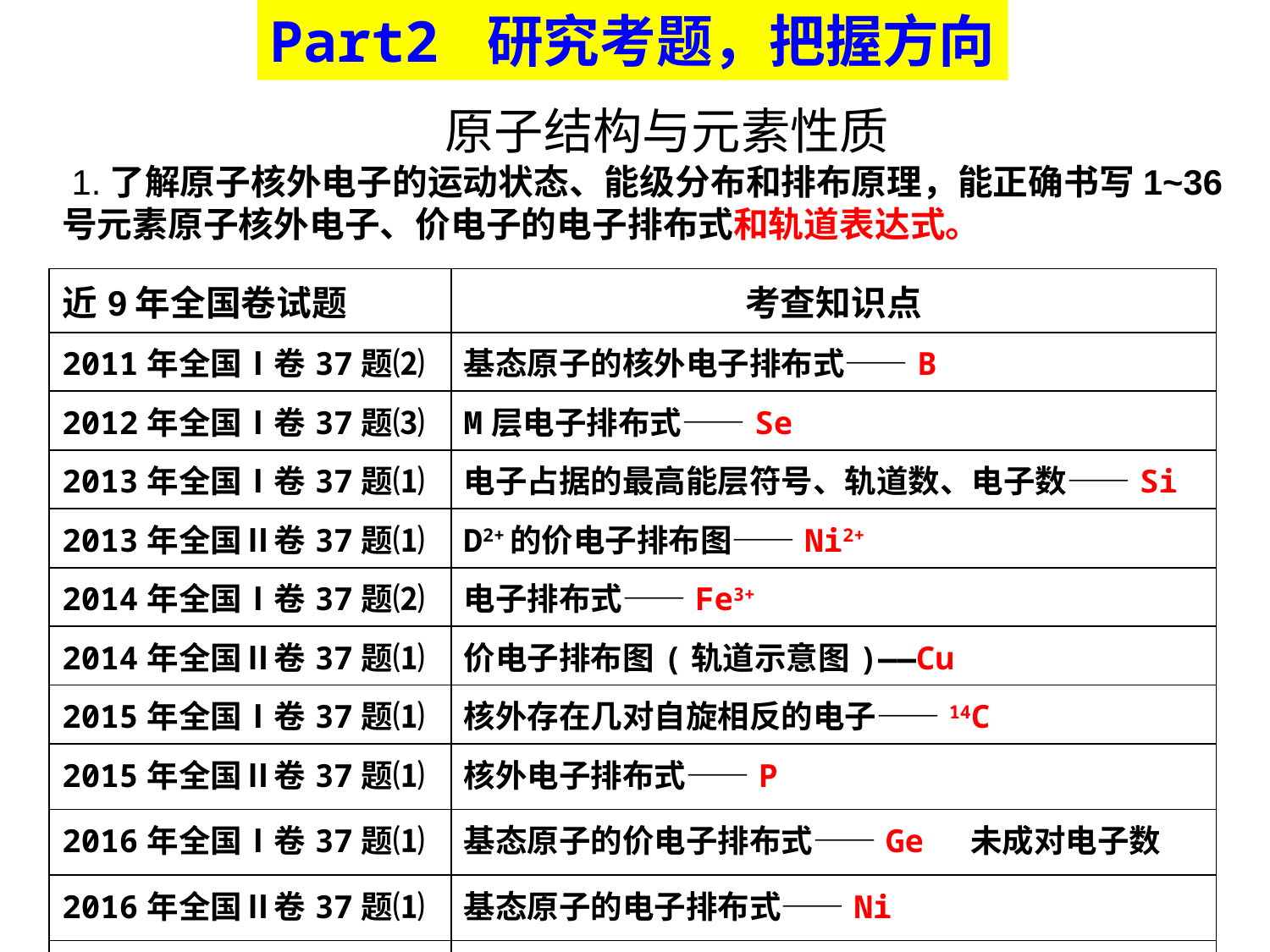

Part2 研究考题，把握方向
   原子结构与元素性质
 1.了解原子核外电子的运动状态、能级分布和排布原理，能正确书写1~36号元素原子核外电子、价电子的电子排布式和轨道表达式。
| 近9年全国卷试题 | 考查知识点 |
| --- | --- |
| 2011年全国Ⅰ卷37题⑵ | 基态原子的核外电子排布式——B |
| 2012年全国Ⅰ卷37题⑶ | M层电子排布式——Se |
| 2013年全国Ⅰ卷37题⑴ | 电子占据的最高能层符号、轨道数、电子数——Si |
| 2013年全国Ⅱ卷37题⑴ | D2+的价电子排布图——Ni2+ |
| 2014年全国Ⅰ卷37题⑵ | 电子排布式——Fe3+ |
| 2014年全国Ⅱ卷37题⑴ | 价电子排布图(轨道示意图)——Cu |
| 2015年全国Ⅰ卷37题⑴ | 核外存在几对自旋相反的电子——14C |
| 2015年全国Ⅱ卷37题⑴ | 核外电子排布式——P |
| 2016年全国Ⅰ卷37题⑴ | 基态原子的价电子排布式——Ge 未成对电子数 |
| 2016年全国Ⅱ卷37题⑴ | 基态原子的电子排布式——Ni |
| 2016年全国III卷37题⑴ | 基态原子的电子排布式——As |